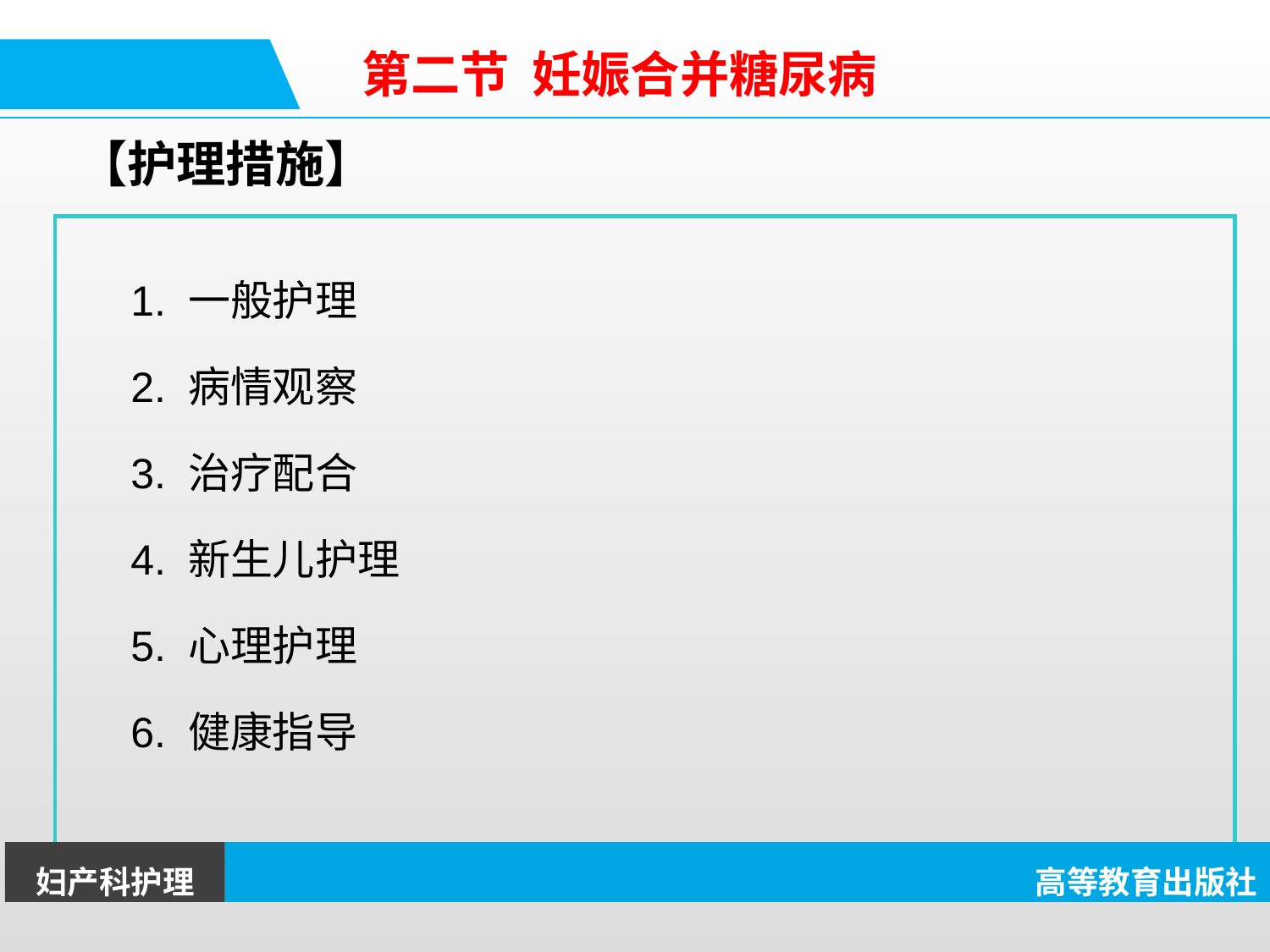

第二节  妊娠合并糖尿病

【护理措施】

1. 一般护理
2. 病情观察
3. 治疗配合
4. 新生儿护理
5. 心理护理
6. 健康指导
妇产科护理
高等教育出版社